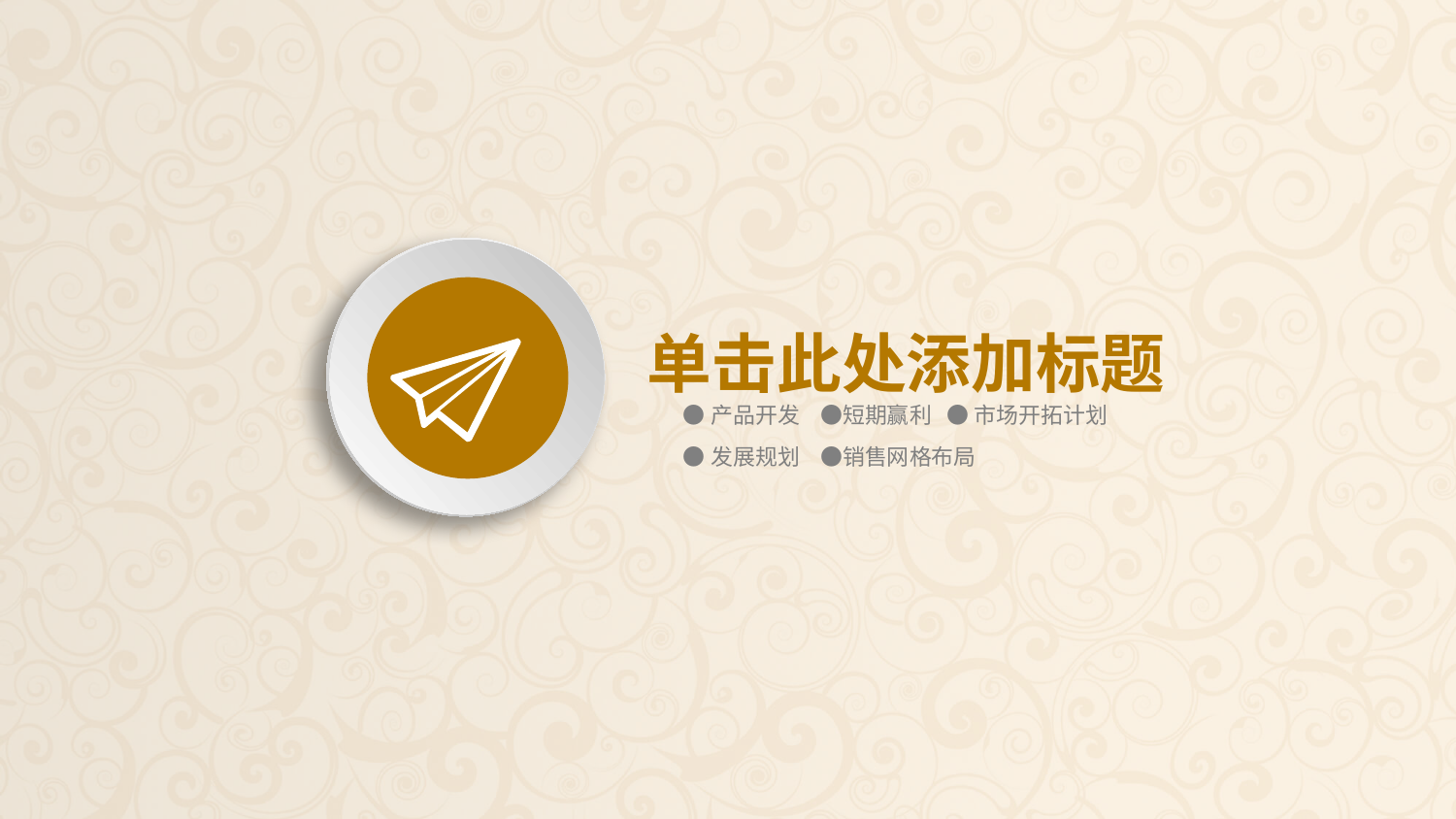

单击此处添加标题
●产品开发    ●短期赢利   ● 市场开拓计划
●发展规划    ●销售网格布局